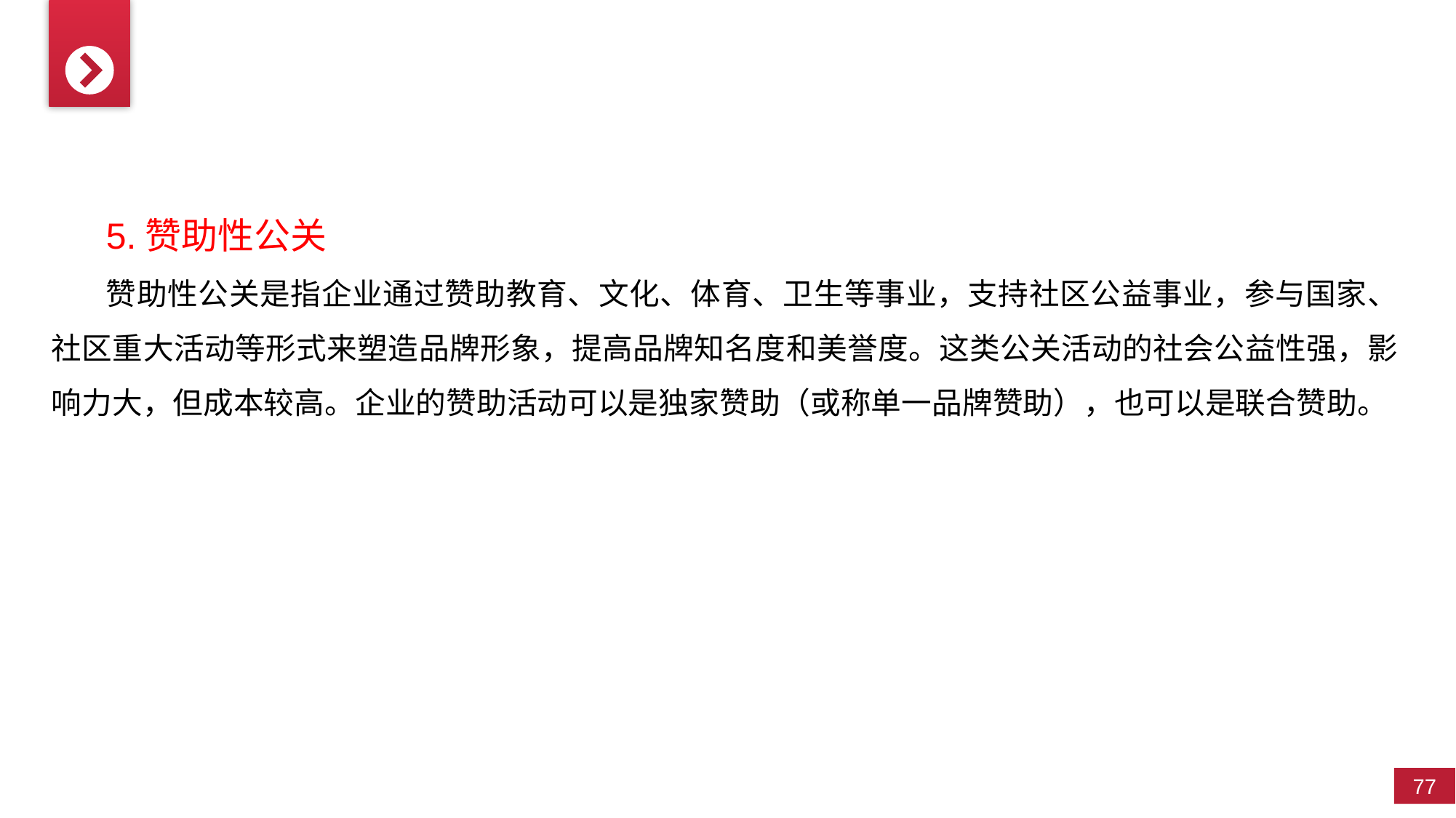

5.赞助性公关
赞助性公关是指企业通过赞助教育、文化、体育、卫生等事业，支持社区公益事业，参与国家、社区重大活动等形式来塑造品牌形象，提高品牌知名度和美誉度。这类公关活动的社会公益性强，影响力大，但成本较高。企业的赞助活动可以是独家赞助（或称单一品牌赞助），也可以是联合赞助。